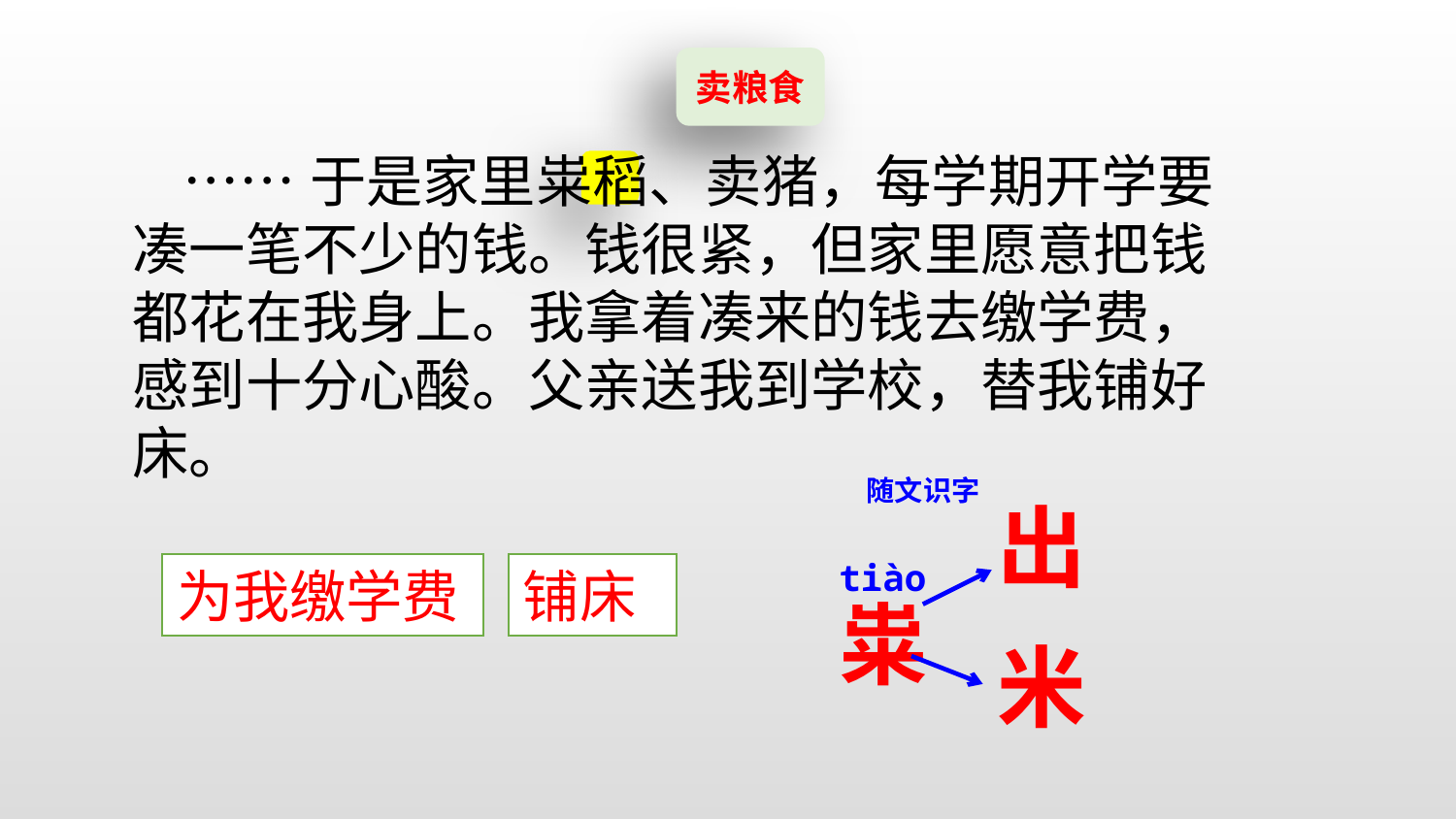

卖粮食
    ……于是家里粜稻、卖猪，每学期开学要凑一笔不少的钱。钱很紧，但家里愿意把钱都花在我身上。我拿着凑来的钱去缴学费，感到十分心酸。父亲送我到学校，替我铺好床。

随文识字
出
tiào
为我缴学费
铺床
粜
米